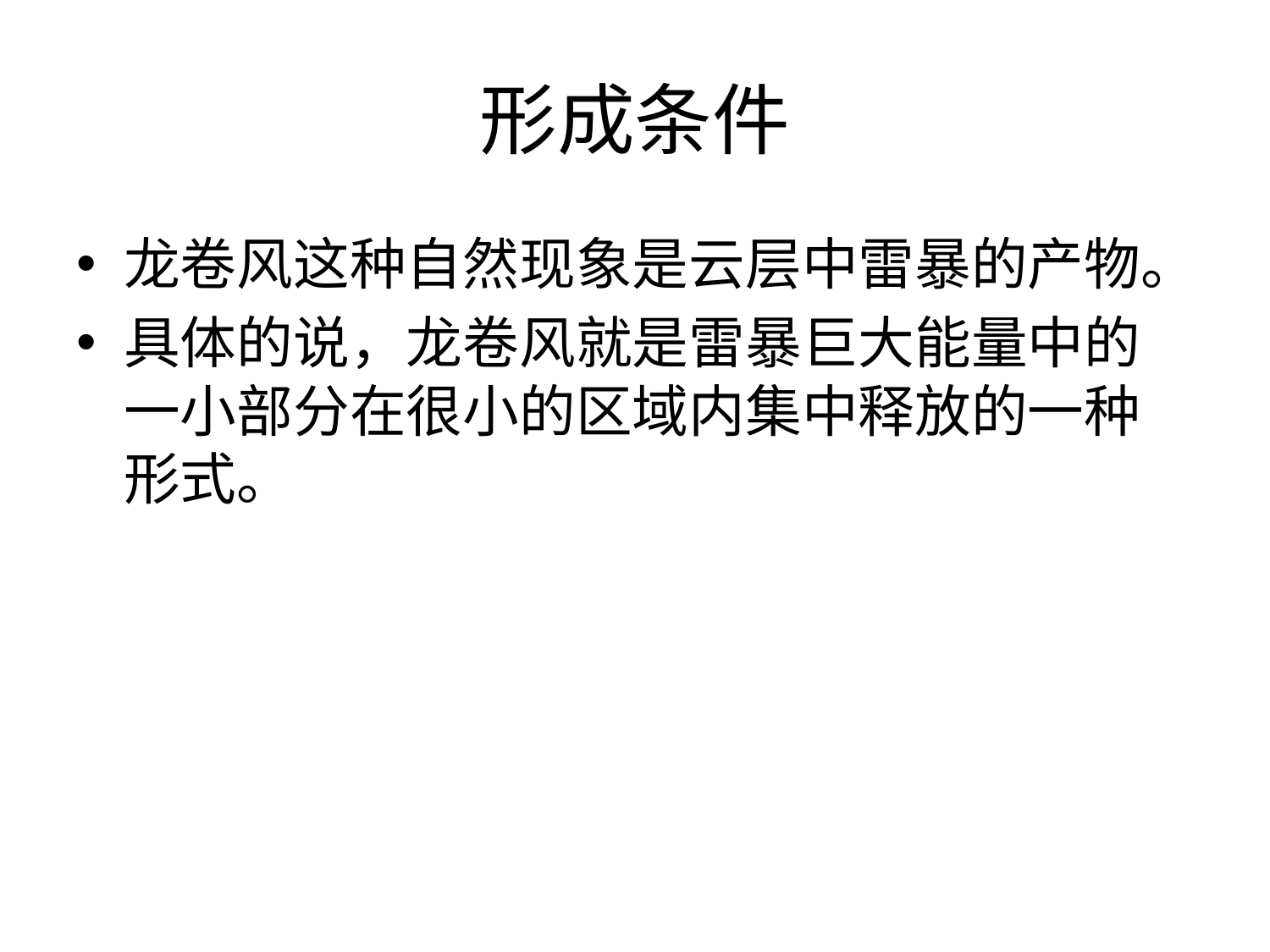

# 形成条件
龙卷风这种自然现象是云层中雷暴的产物。
具体的说，龙卷风就是雷暴巨大能量中的一小部分在很小的区域内集中释放的一种形式。